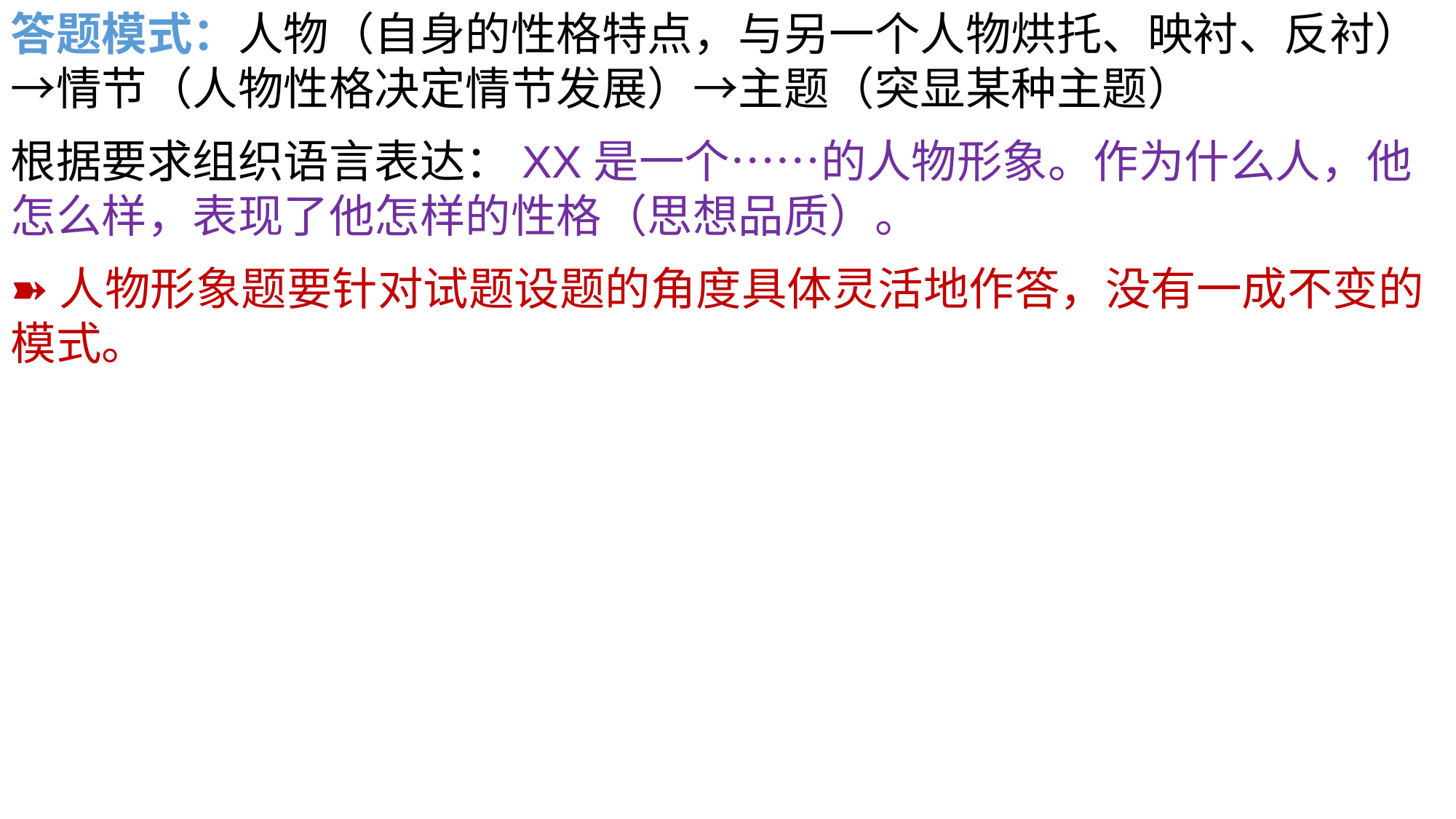

答题模式：人物（自身的性格特点，与另一个人物烘托、映衬、反衬）→情节（人物性格决定情节发展）→主题（突显某种主题）
根据要求组织语言表达：XX是一个……的人物形象。作为什么人，他怎么样，表现了他怎样的性格（思想品质）。
➽人物形象题要针对试题设题的角度具体灵活地作答，没有一成不变的模式。